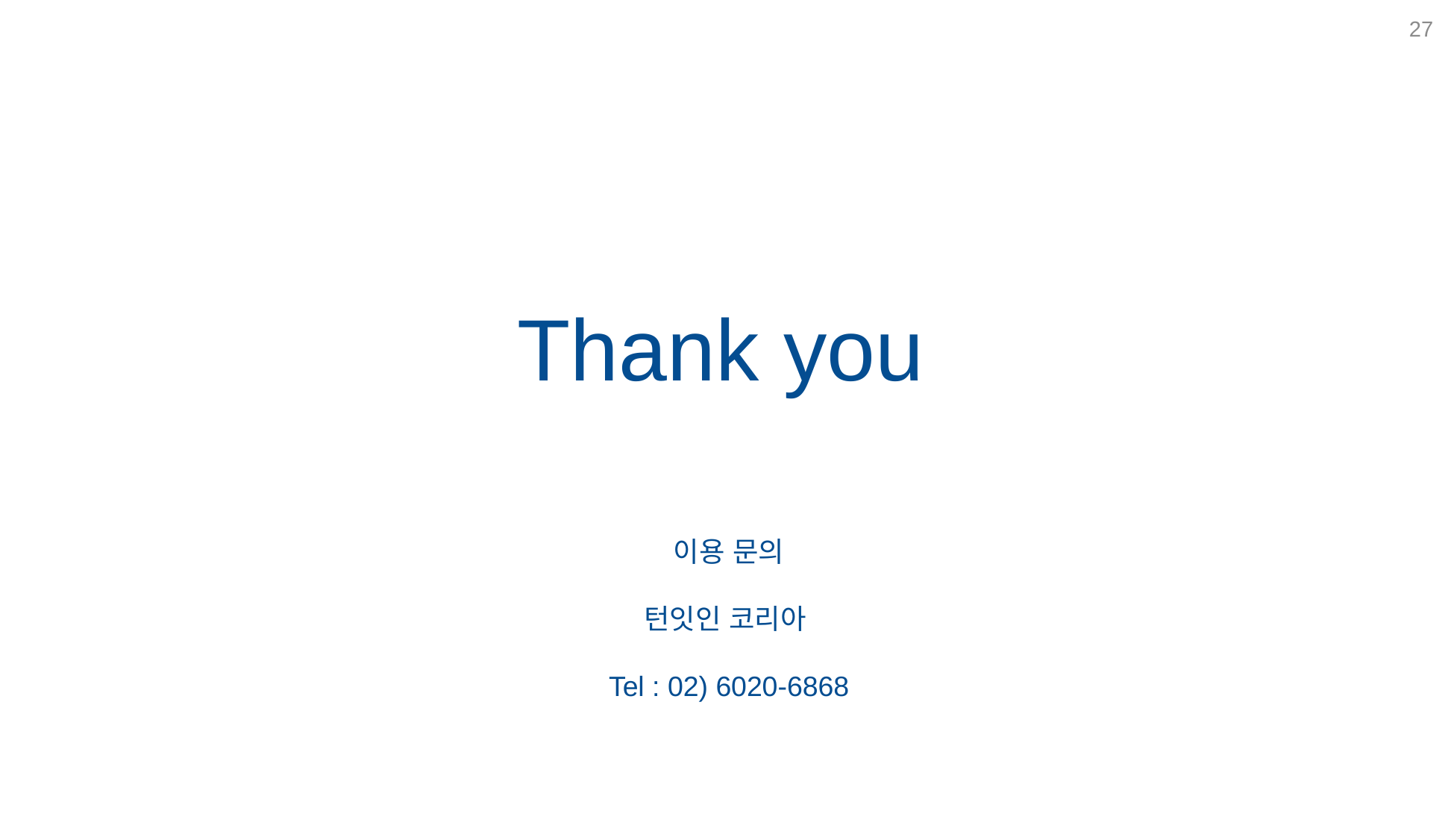

27

Thank you
이용 문의

턴잇인 코리아

Tel : 02) 6020-6868